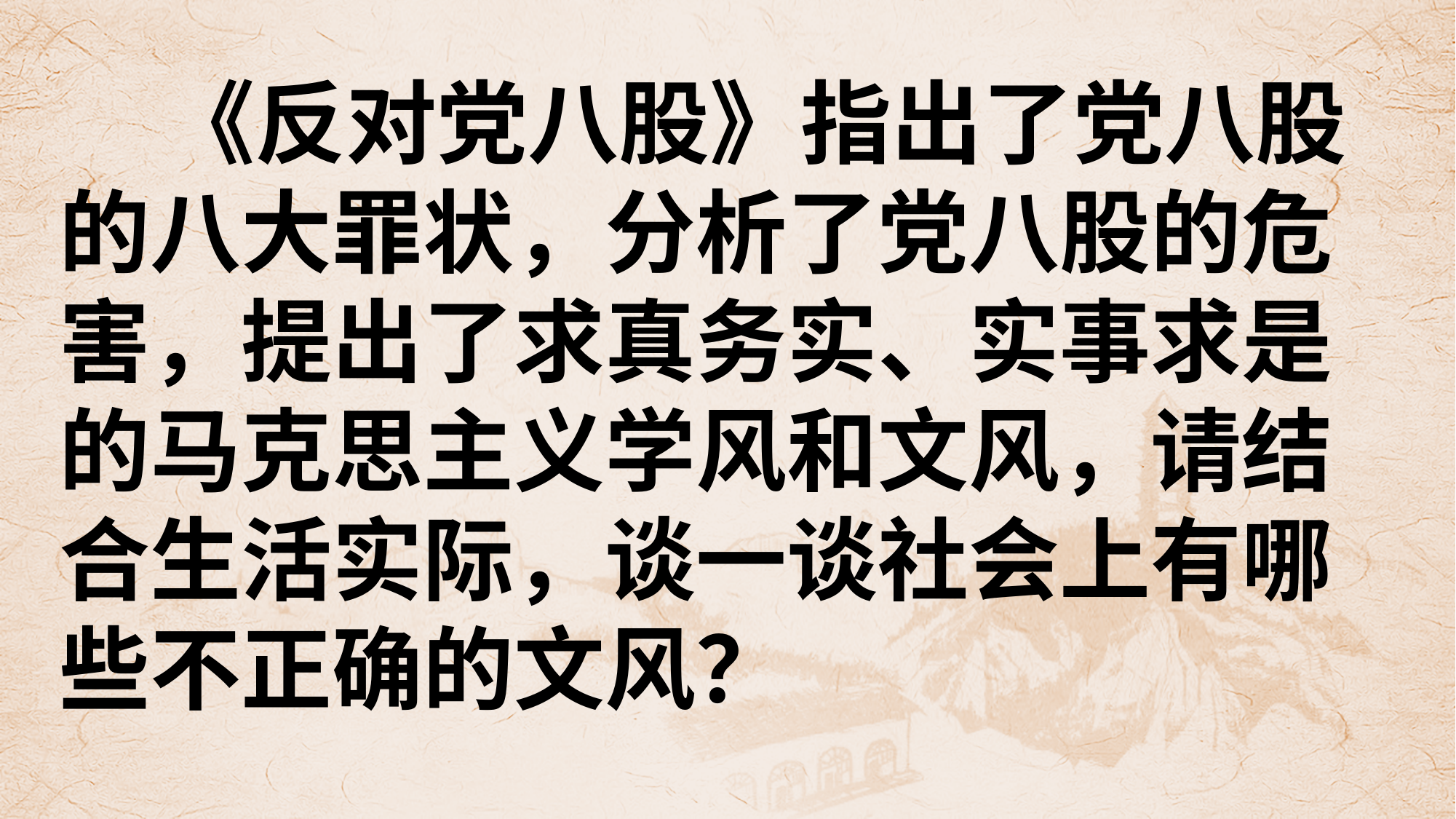

《反对党八股》指出了党八股的八大罪状，分析了党八股的危害，提出了求真务实、实事求是的马克思主义学风和文风，请结合生活实际，谈一谈社会上有哪些不正确的文风？